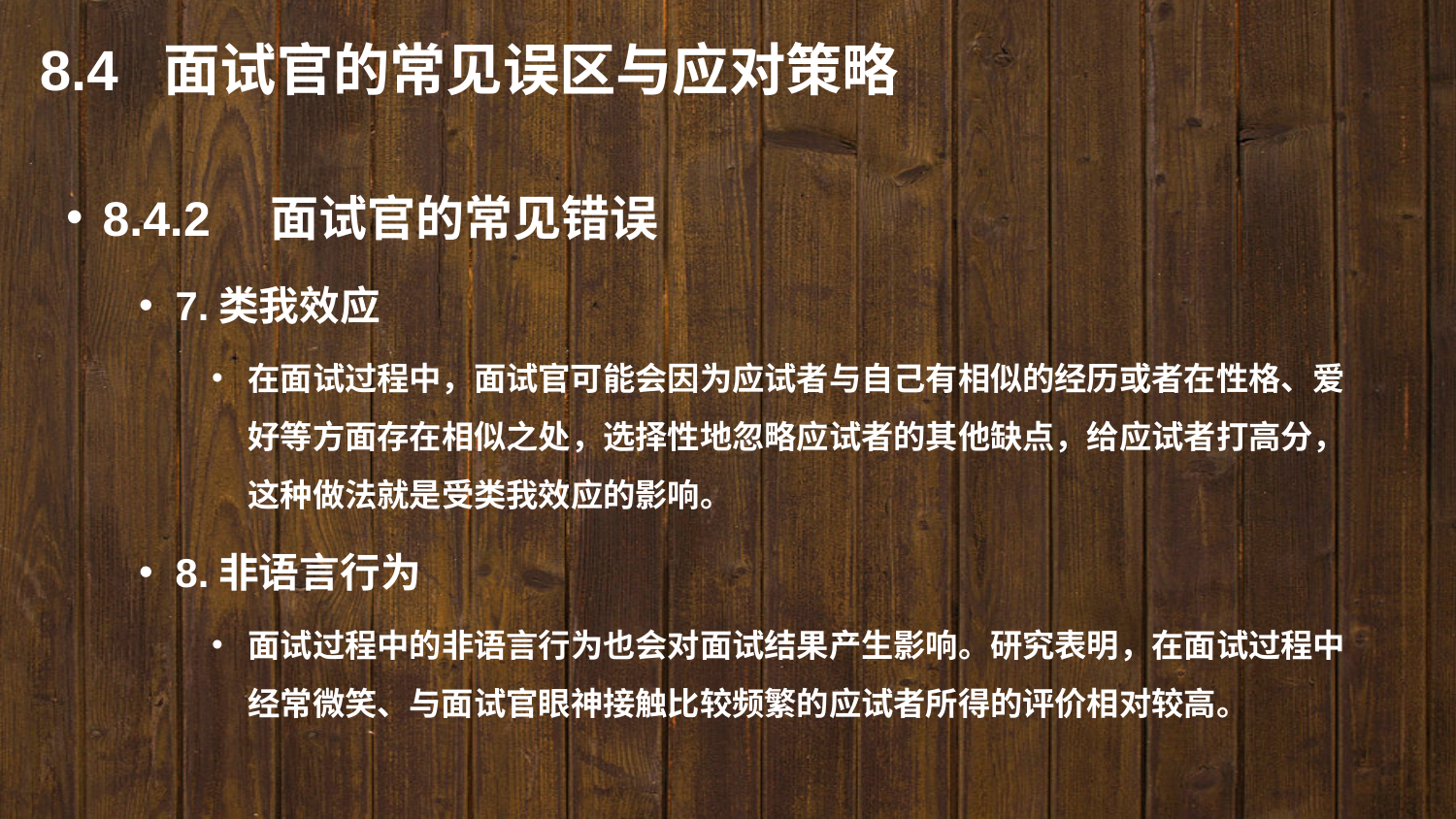

8.4  面试官的常见误区与应对策略
8.4.2　面试官的常见错误
7.类我效应
在面试过程中，面试官可能会因为应试者与自己有相似的经历或者在性格、爱好等方面存在相似之处，选择性地忽略应试者的其他缺点，给应试者打高分，这种做法就是受类我效应的影响。
8.非语言行为
面试过程中的非语言行为也会对面试结果产生影响。研究表明，在面试过程中经常微笑、与面试官眼神接触比较频繁的应试者所得的评价相对较高。